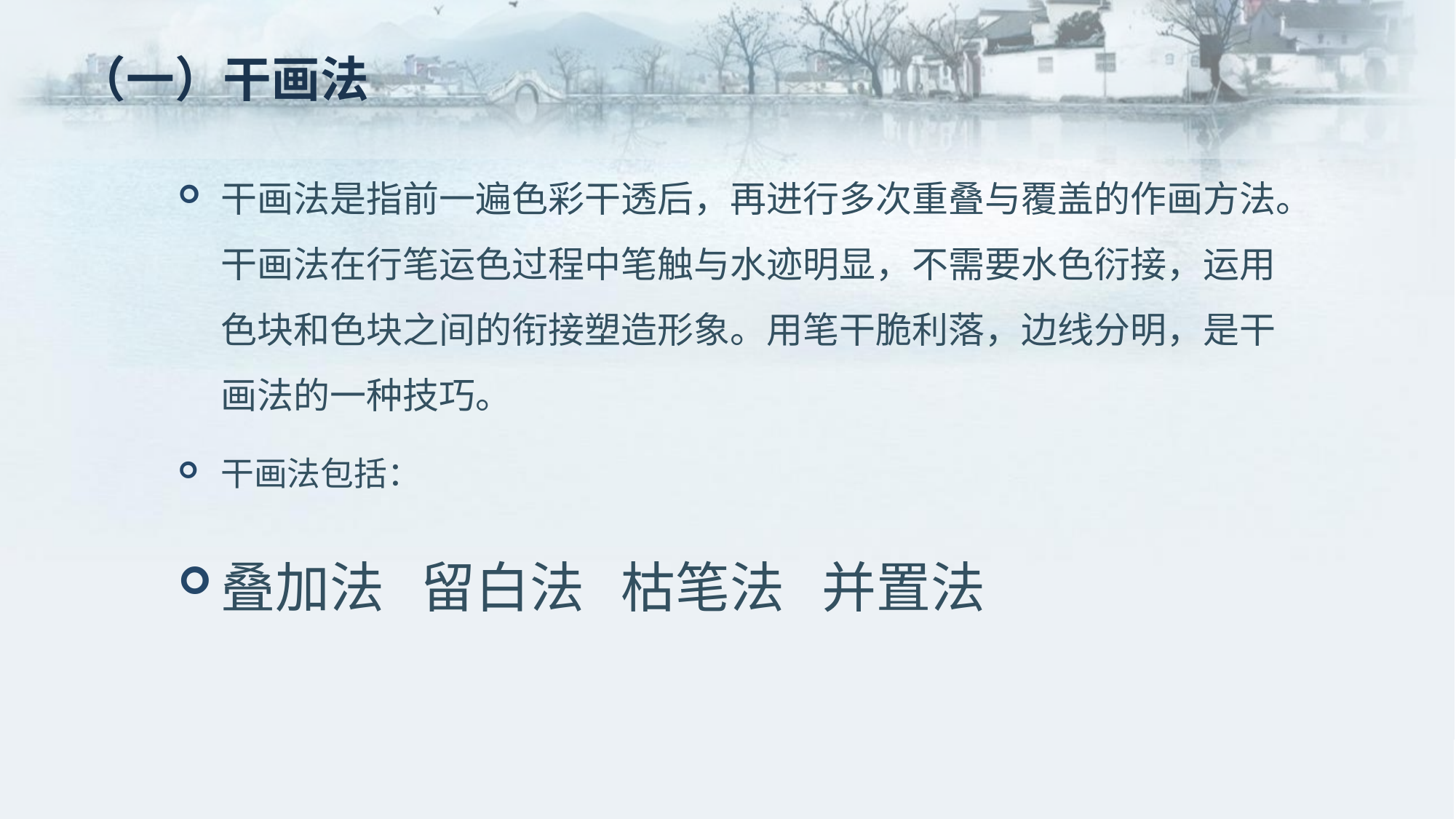

# （一）干画法
干画法是指前一遍色彩干透后，再进行多次重叠与覆盖的作画方法。干画法在行笔运色过程中笔触与水迹明显，不需要水色衍接，运用色块和色块之间的衔接塑造形象。用笔干脆利落，边线分明，是干画法的一种技巧。
干画法包括：
叠加法   留白法   枯笔法   并置法